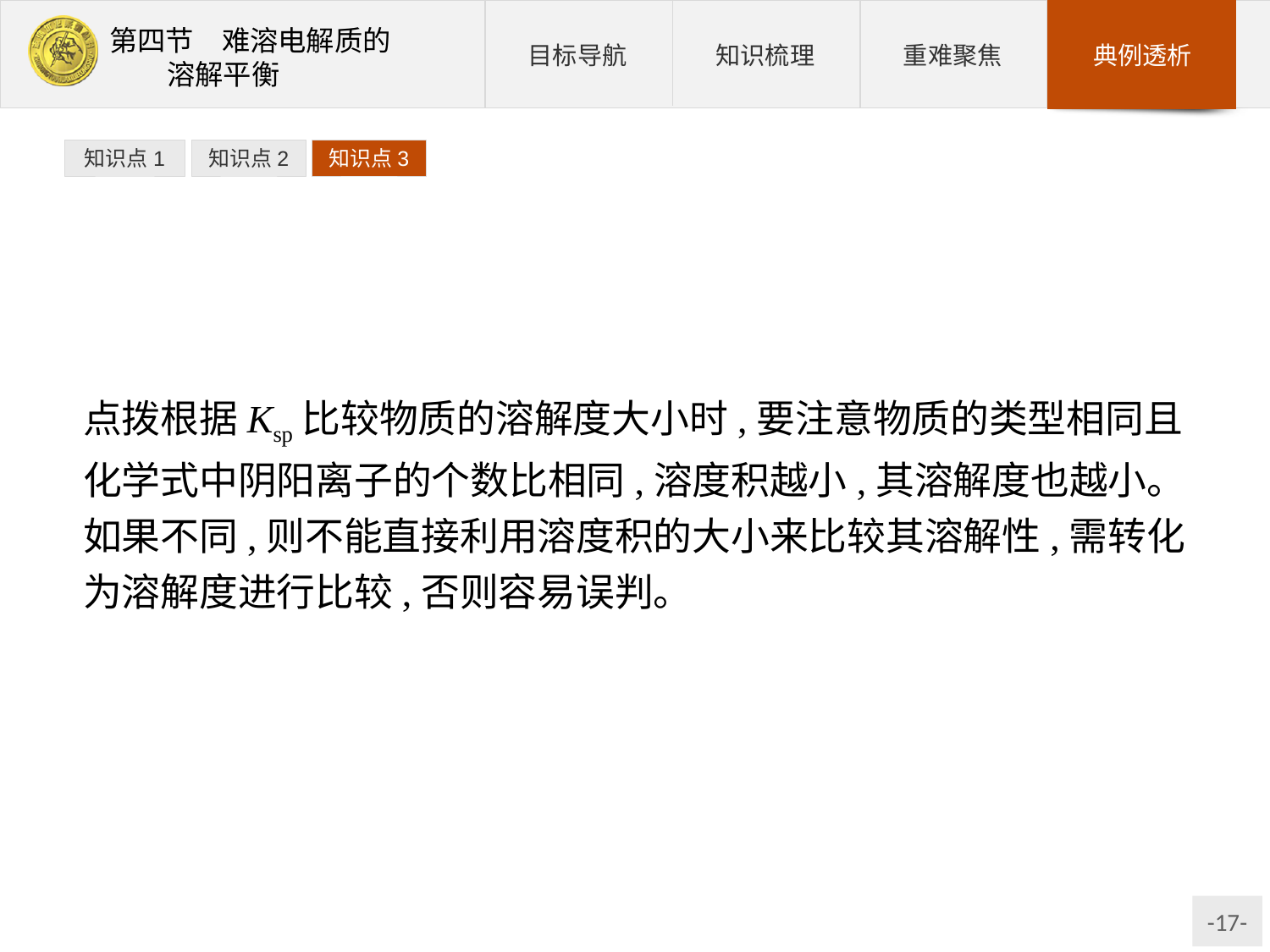

知识点1
知识点2
知识点3
点拨根据Ksp比较物质的溶解度大小时,要注意物质的类型相同且化学式中阴阳离子的个数比相同,溶度积越小,其溶解度也越小。如果不同,则不能直接利用溶度积的大小来比较其溶解性,需转化为溶解度进行比较,否则容易误判。